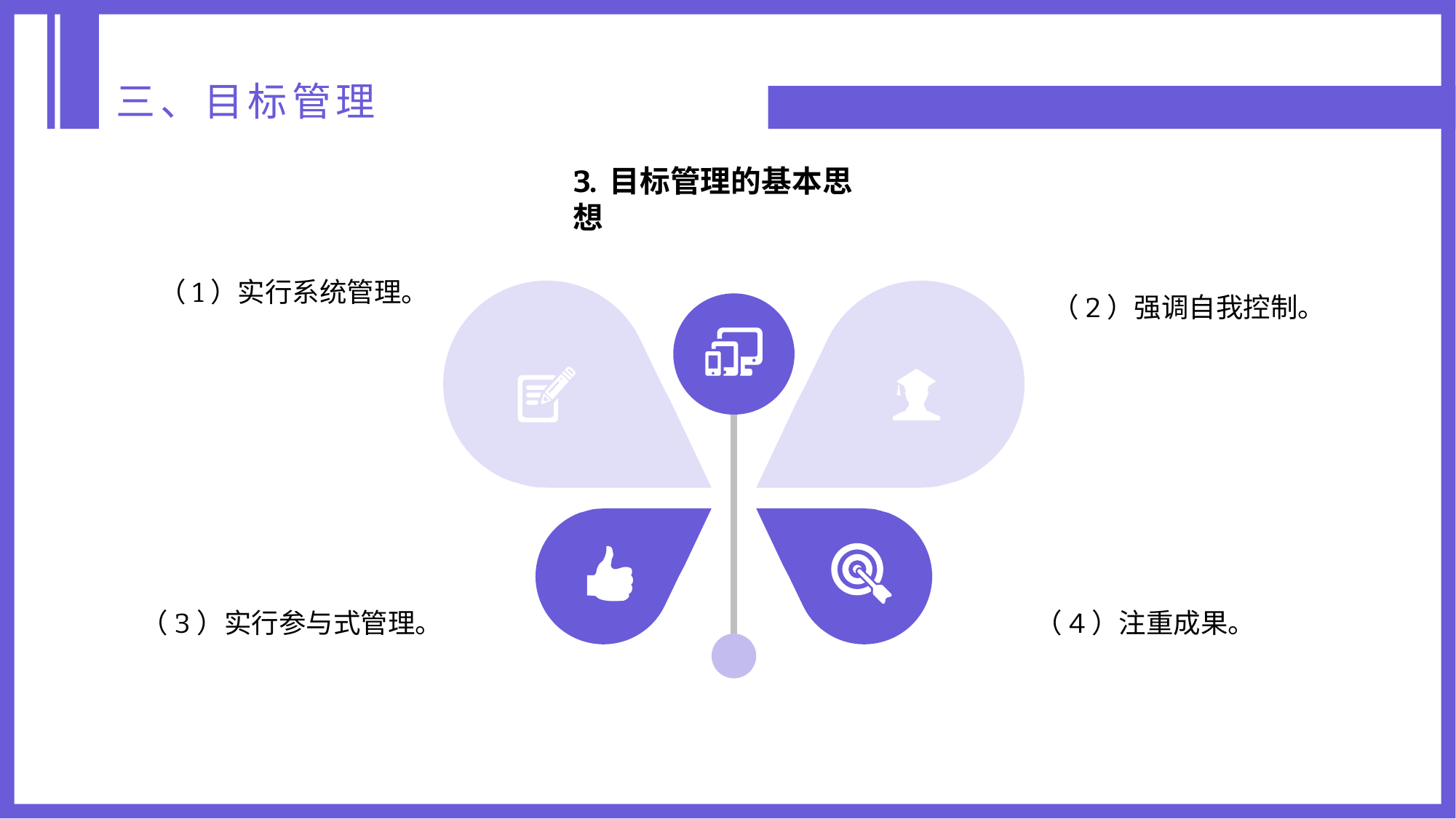

三、目标管理
3. 目标管理的基本思想
（1）实行系统管理。

（2）强调自我控制。

（3）实行参与式管理。
（4）注重成果。